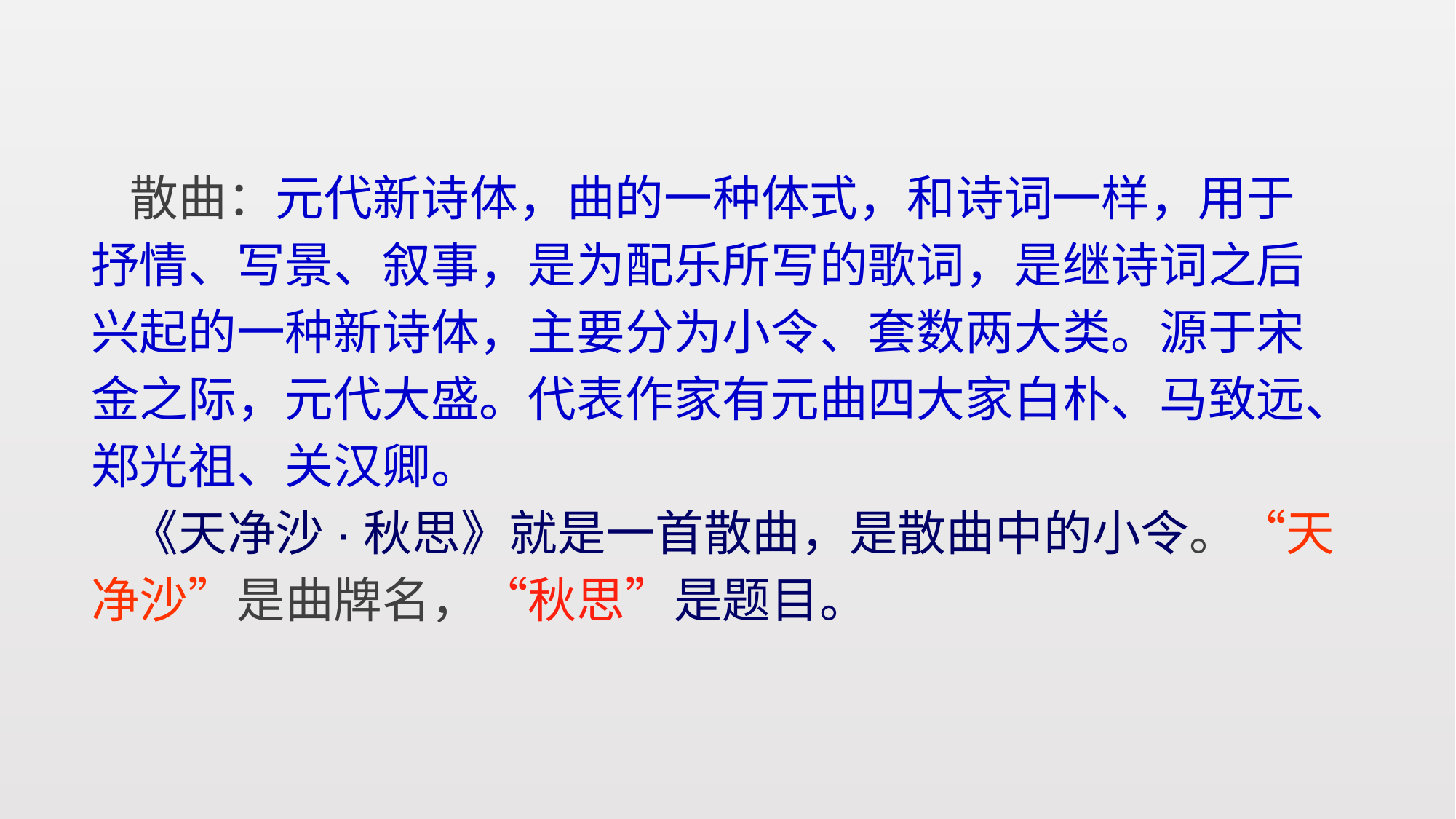

散曲：元代新诗体，曲的一种体式，和诗词一样，用于抒情、写景、叙事，是为配乐所写的歌词，是继诗词之后兴起的一种新诗体，主要分为小令、套数两大类。源于宋金之际，元代大盛。代表作家有元曲四大家白朴、马致远、郑光祖、关汉卿。
     《天净沙·秋思》就是一首散曲，是散曲中的小令。“天净沙”是曲牌名，“秋思”是题目。